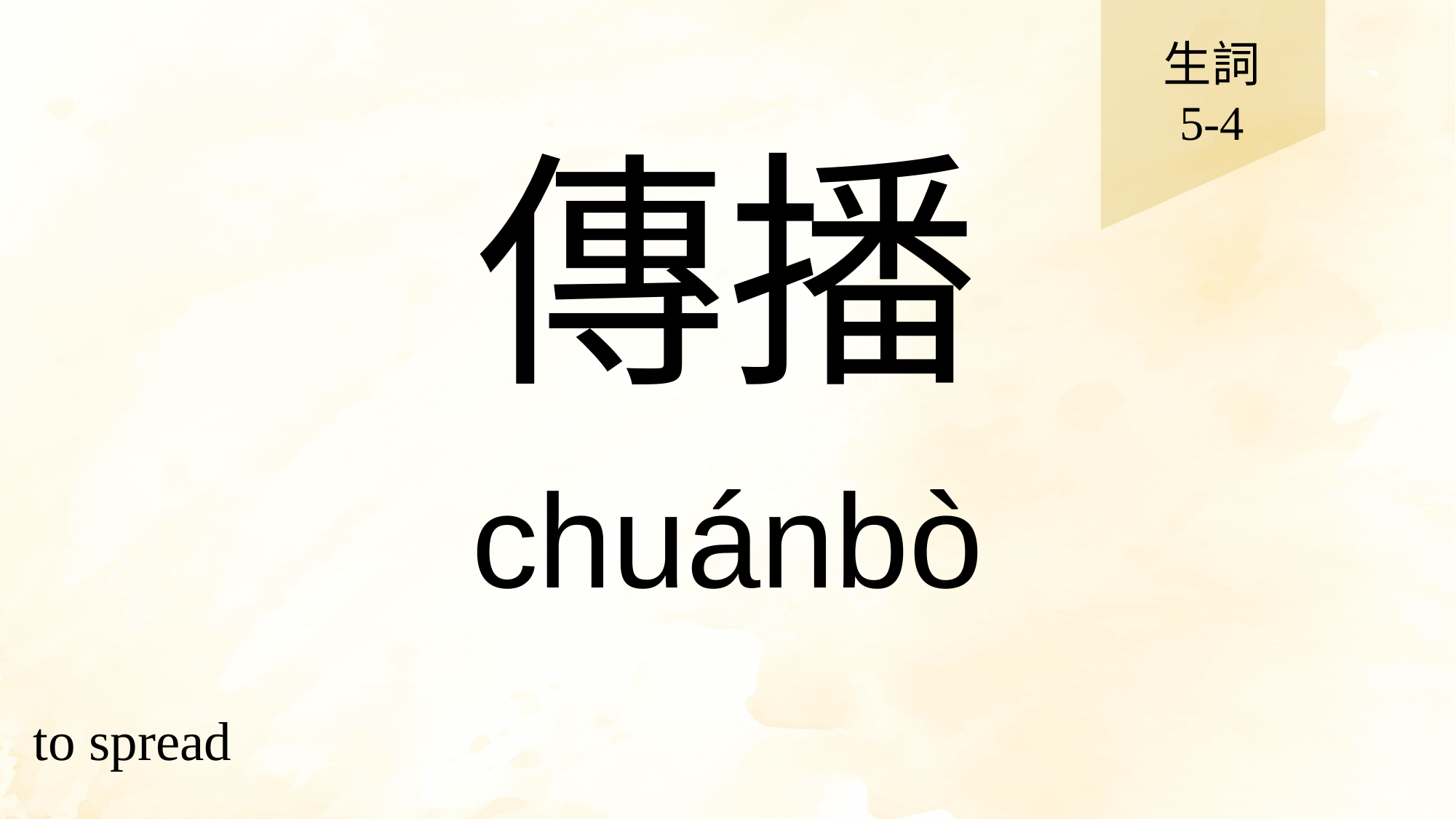

生詞
5-4
# 傳播
chuánbò
to spread